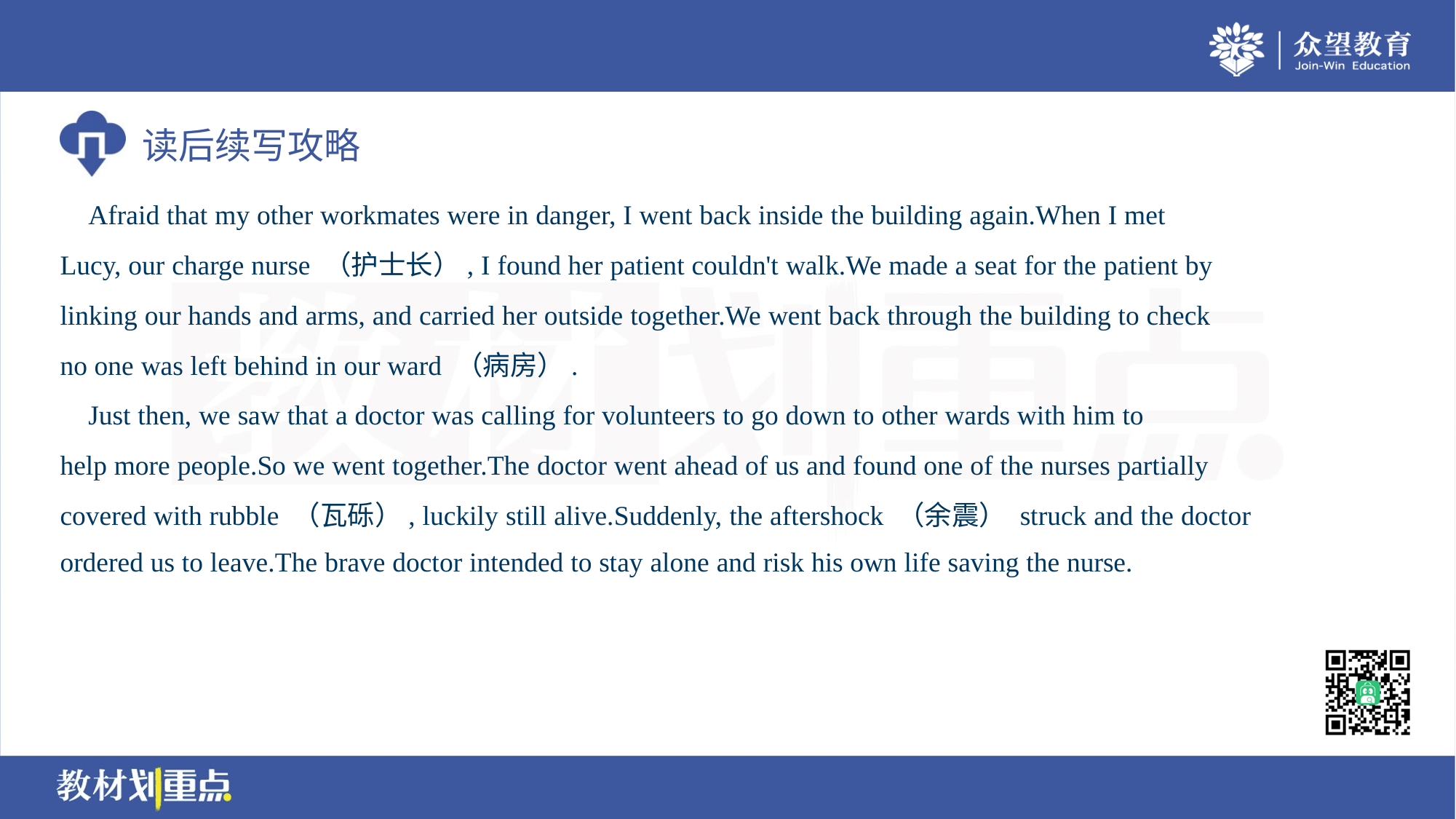

Afraid that my other workmates were in danger, I went back inside the building again.When I met
Lucy, our charge nurse （护士长）, I found her patient couldn't walk.We made a seat for the patient by
linking our hands and arms, and carried her outside together.We went back through the building to check
no one was left behind in our ward （病房）.
    Just then, we saw that a doctor was calling for volunteers to go down to other wards with him to
help more people.So we went together.The doctor went ahead of us and found one of the nurses partially
covered with rubble （瓦砾）, luckily still alive.Suddenly, the aftershock （余震） struck and the doctor
ordered us to leave.The brave doctor intended to stay alone and risk his own life saving the nurse.